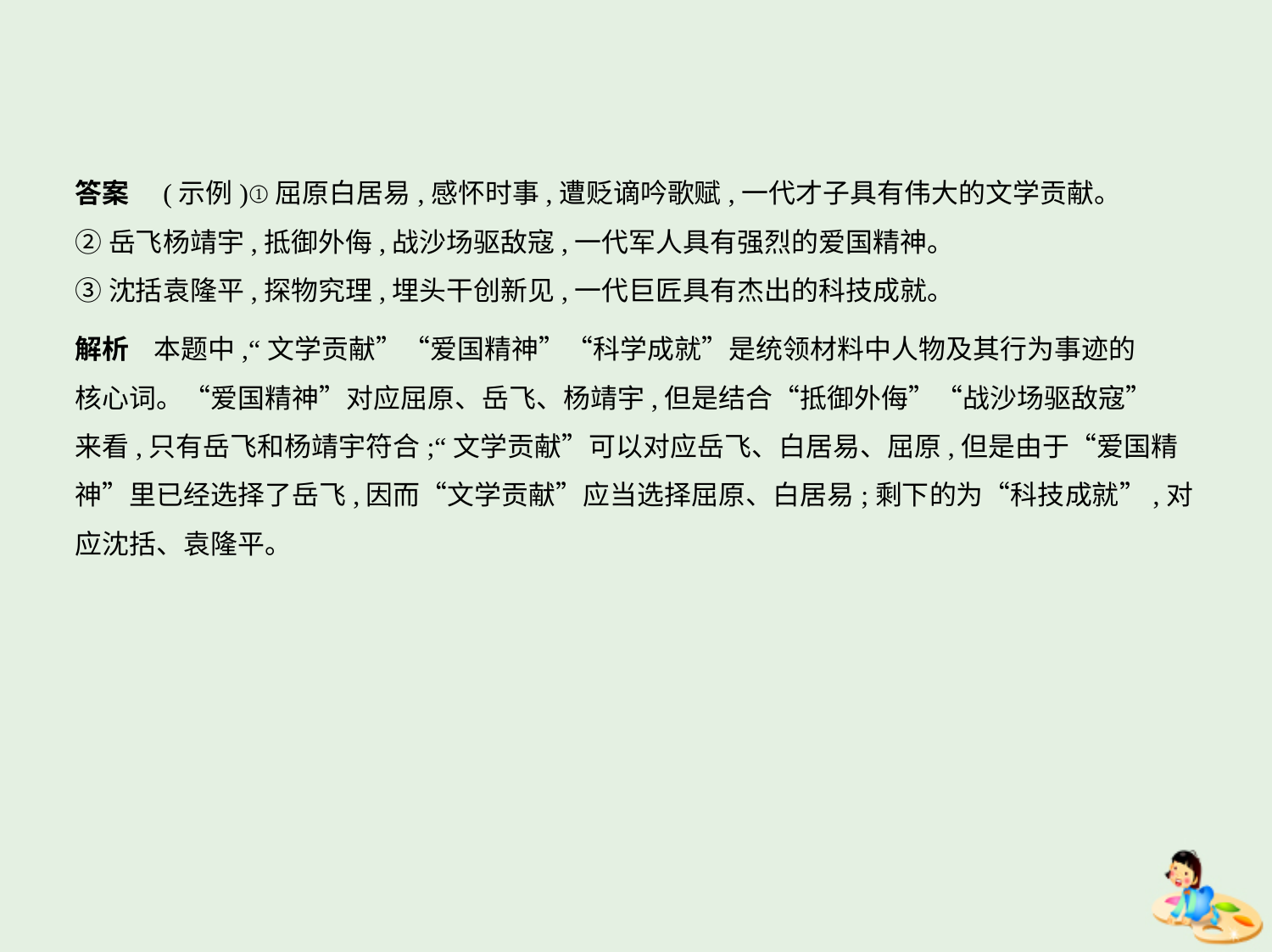

答案　(示例)①屈原白居易,感怀时事,遭贬谪吟歌赋,一代才子具有伟大的文学贡献。
②岳飞杨靖宇,抵御外侮,战沙场驱敌寇,一代军人具有强烈的爱国精神。
③沈括袁隆平,探物究理,埋头干创新见,一代巨匠具有杰出的科技成就。
解析    本题中,“文学贡献”“爱国精神”“科学成就”是统领材料中人物及其行为事迹的
核心词。“爱国精神”对应屈原、岳飞、杨靖宇,但是结合“抵御外侮”“战沙场驱敌寇”
来看,只有岳飞和杨靖宇符合;“文学贡献”可以对应岳飞、白居易、屈原,但是由于“爱国精
神”里已经选择了岳飞,因而“文学贡献”应当选择屈原、白居易;剩下的为“科技成就”,对
应沈括、袁隆平。